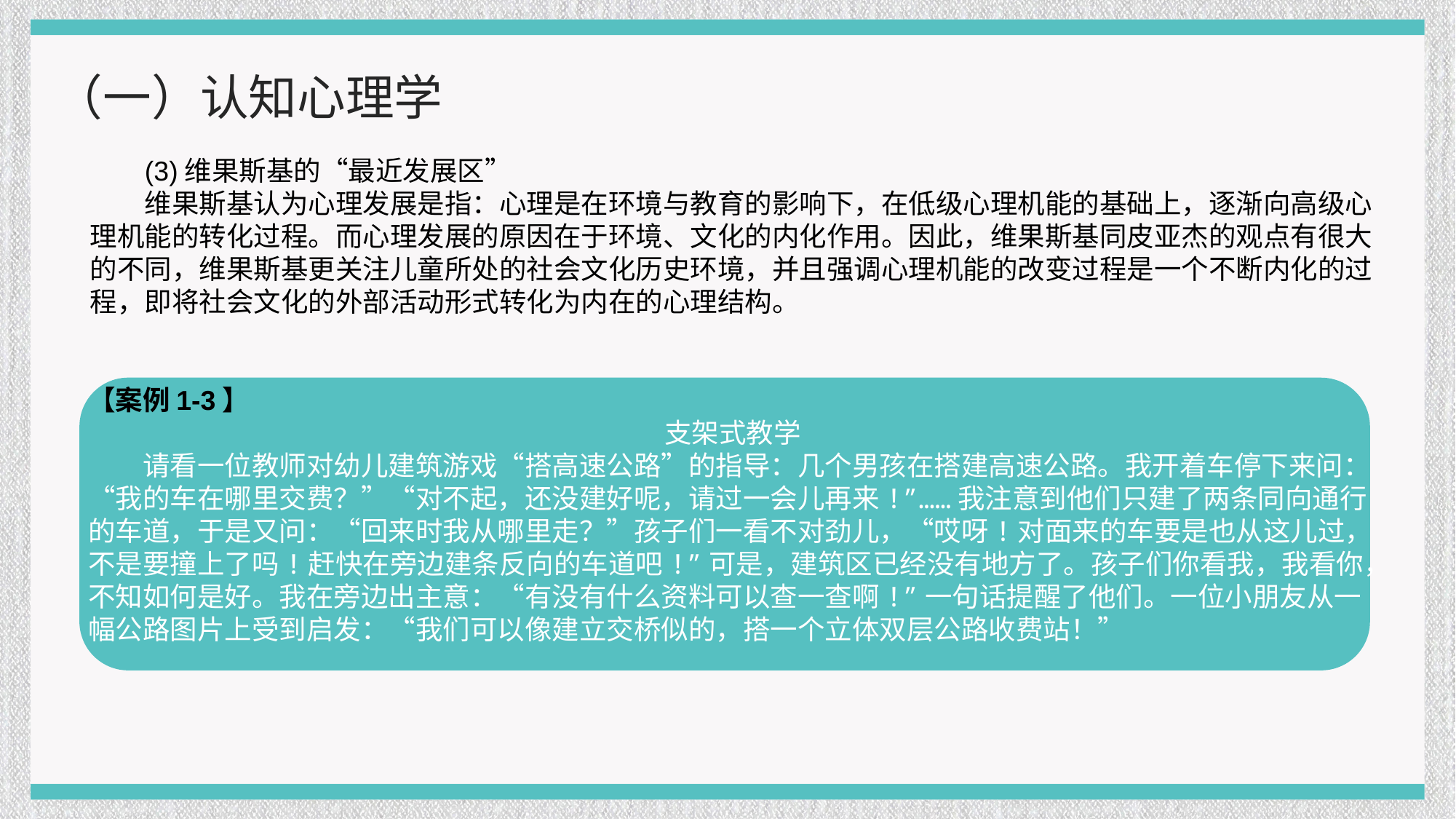

（一）认知心理学
(3)维果斯基的“最近发展区”
维果斯基认为心理发展是指：心理是在环境与教育的影响下，在低级心理机能的基础上，逐渐向高级心理机能的转化过程。而心理发展的原因在于环境、文化的内化作用。因此，维果斯基同皮亚杰的观点有很大的不同，维果斯基更关注儿童所处的社会文化历史环境，并且强调心理机能的改变过程是一个不断内化的过程，即将社会文化的外部活动形式转化为内在的心理结构。
【案例1-3】
支架式教学
请看一位教师对幼儿建筑游戏“搭高速公路”的指导：几个男孩在搭建高速公路。我开着车停下来问：“我的车在哪里交费？”“对不起，还没建好呢，请过一会儿再来!”……我注意到他们只建了两条同向通行的车道，于是又问：“回来时我从哪里走？”孩子们一看不对劲儿，“哎呀!对面来的车要是也从这儿过，不是要撞上了吗!赶快在旁边建条反向的车道吧!”可是，建筑区已经没有地方了。孩子们你看我，我看你，不知如何是好。我在旁边出主意：“有没有什么资料可以查一查啊!”一句话提醒了他们。一位小朋友从一幅公路图片上受到启发：“我们可以像建立交桥似的，搭一个立体双层公路收费站！”